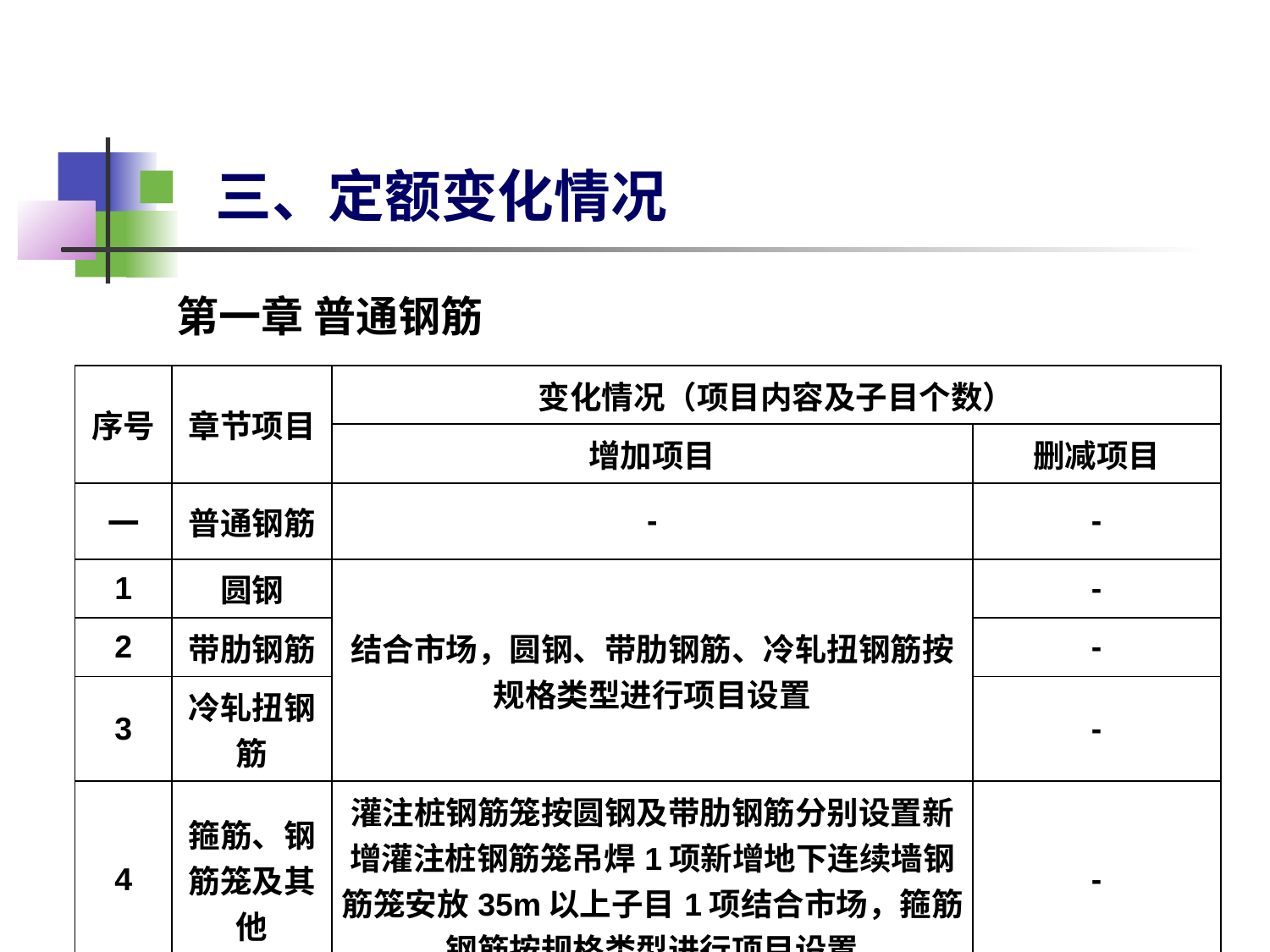

三、定额变化情况
 第一章 普通钢筋
| 序号 | 章节项目 | 变化情况（项目内容及子目个数） |  |
| --- | --- | --- | --- |
|  |  | 增加项目 | 删减项目 |
| 一 | 普通钢筋 | - | - |
| 1 | 圆钢 | 结合市场，圆钢、带肋钢筋、冷轧扭钢筋按规格类型进行项目设置 | - |
| 2 | 带肋钢筋 |  | - |
| 3 | 冷轧扭钢筋 |  | - |
| 4 | 箍筋、钢筋笼及其他 | 灌注桩钢筋笼按圆钢及带肋钢筋分别设置新增灌注桩钢筋笼吊焊1项新增地下连续墙钢筋笼安放35m以上子目1项结合市场，箍筋钢筋按规格类型进行项目设置 | - |